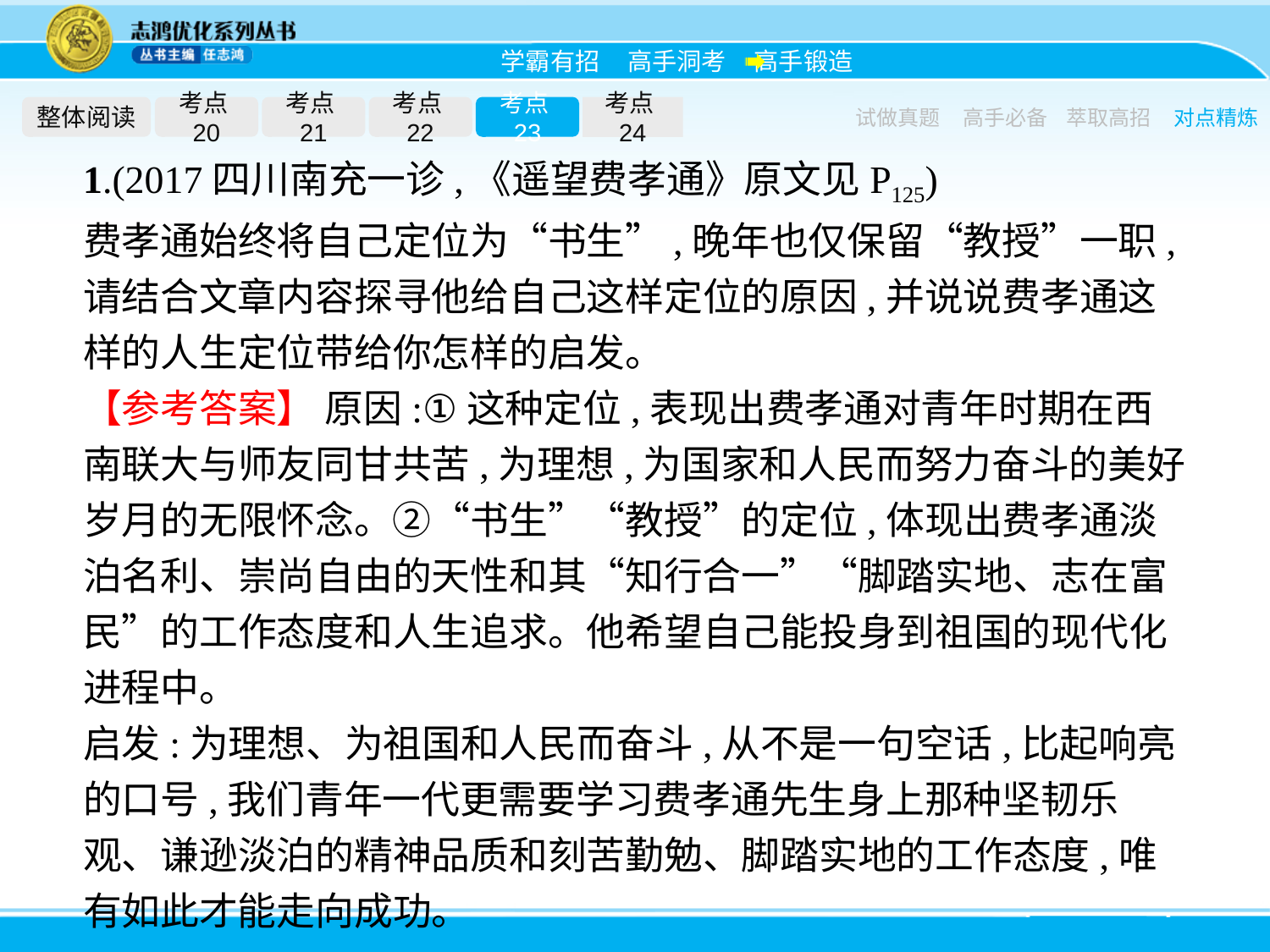

整体阅读
考点20
考点21
考点22
考点23
考点24
试做真题
高手必备
萃取高招
对点精炼
1.(2017四川南充一诊,《遥望费孝通》原文见P125)
费孝通始终将自己定位为“书生”,晚年也仅保留“教授”一职,请结合文章内容探寻他给自己这样定位的原因,并说说费孝通这样的人生定位带给你怎样的启发。
【参考答案】 原因:①这种定位,表现出费孝通对青年时期在西南联大与师友同甘共苦,为理想,为国家和人民而努力奋斗的美好岁月的无限怀念。②“书生”“教授”的定位,体现出费孝通淡泊名利、崇尚自由的天性和其“知行合一”“脚踏实地、志在富民”的工作态度和人生追求。他希望自己能投身到祖国的现代化进程中。
启发:为理想、为祖国和人民而奋斗,从不是一句空话,比起响亮的口号,我们青年一代更需要学习费孝通先生身上那种坚韧乐观、谦逊淡泊的精神品质和刻苦勤勉、脚踏实地的工作态度,唯有如此才能走向成功。